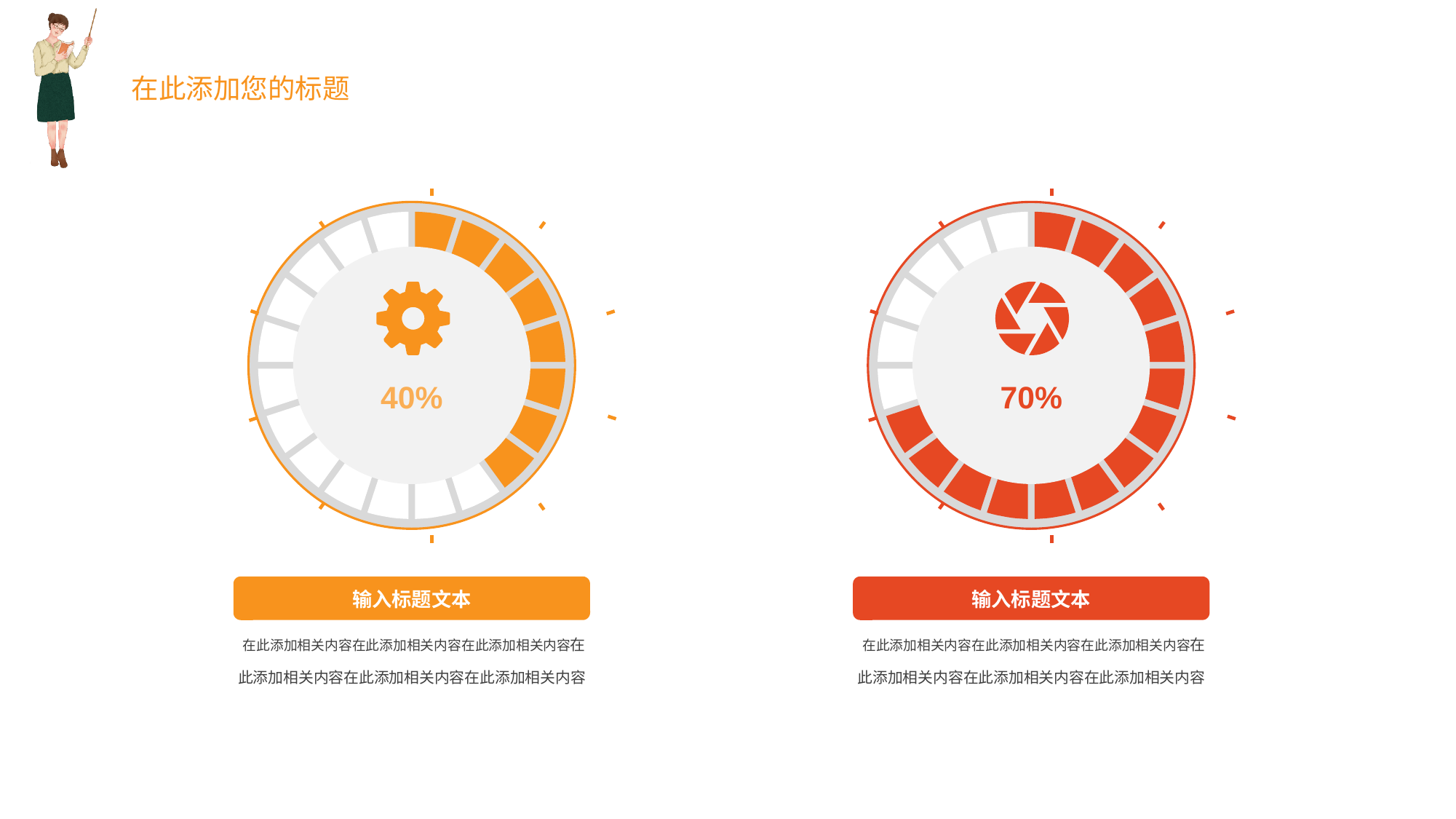

40%

70%
输入标题文本
输入标题文本
在此添加相关内容在此添加相关内容在此添加相关内容在此添加相关内容在此添加相关内容在此添加相关内容
在此添加相关内容在此添加相关内容在此添加相关内容在此添加相关内容在此添加相关内容在此添加相关内容